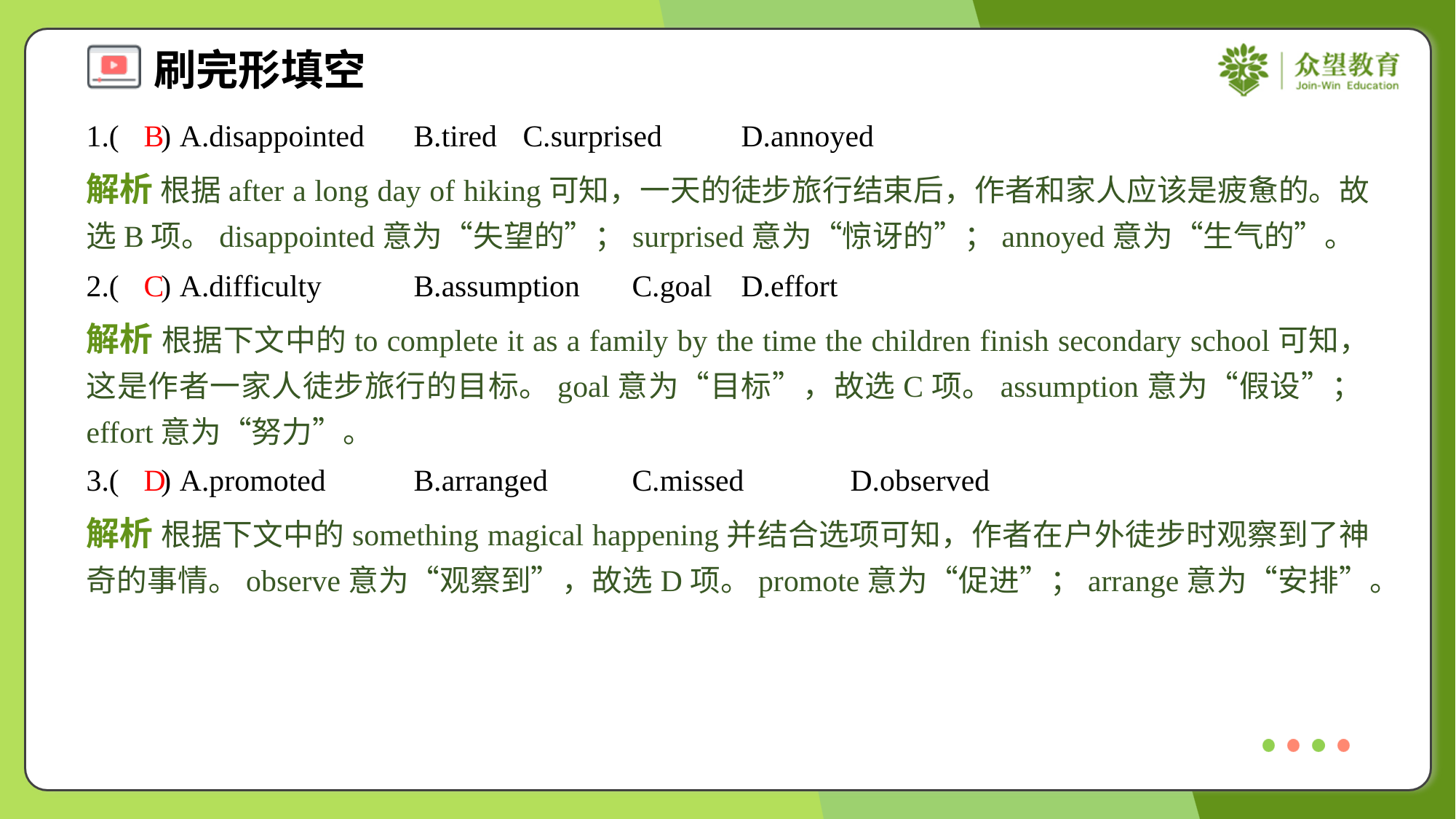

1.(     ) A.disappointed	B.tired	C.surprised	D.annoyed
B
解析 根据after a long day of hiking可知，一天的徒步旅行结束后，作者和家人应该是疲惫的。故选B项。disappointed意为“失望的”；surprised意为“惊讶的”；annoyed意为“生气的”。
2.(     ) A.difficulty	B.assumption	C.goal	D.effort
C
解析 根据下文中的to complete it as a family by the time the children finish secondary school可知，这是作者一家人徒步旅行的目标。goal意为“目标”，故选C项。assumption意为“假设”；effort意为“努力”。
3.(     ) A.promoted	B.arranged	C.missed	D.observed
D
解析 根据下文中的something magical happening并结合选项可知，作者在户外徒步时观察到了神奇的事情。observe意为“观察到”，故选D项。promote意为“促进”；arrange意为“安排”。